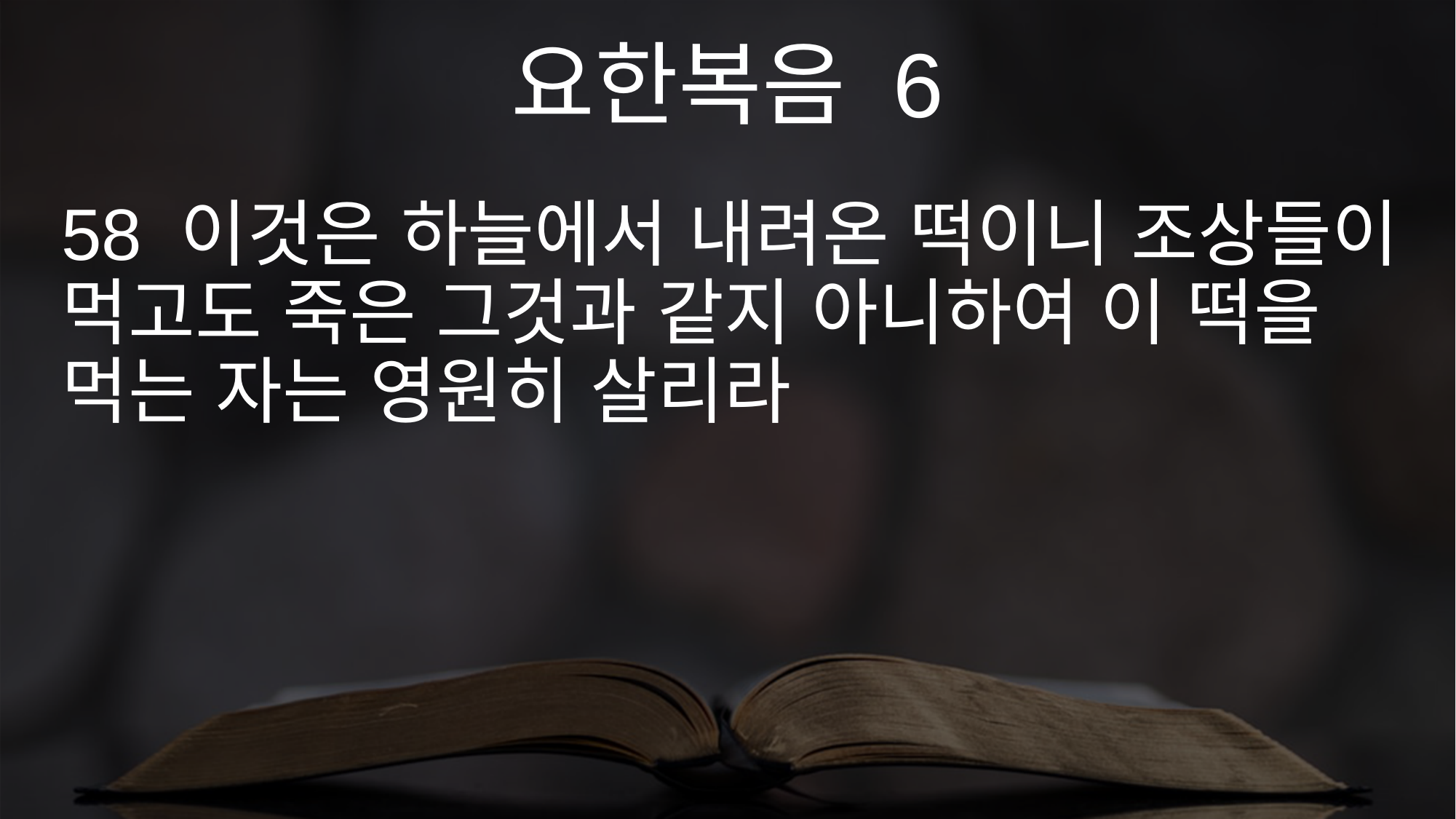

요한복음 6
58 이것은 하늘에서 내려온 떡이니 조상들이 먹고도 죽은 그것과 같지 아니하여 이 떡을 먹는 자는 영원히 살리라